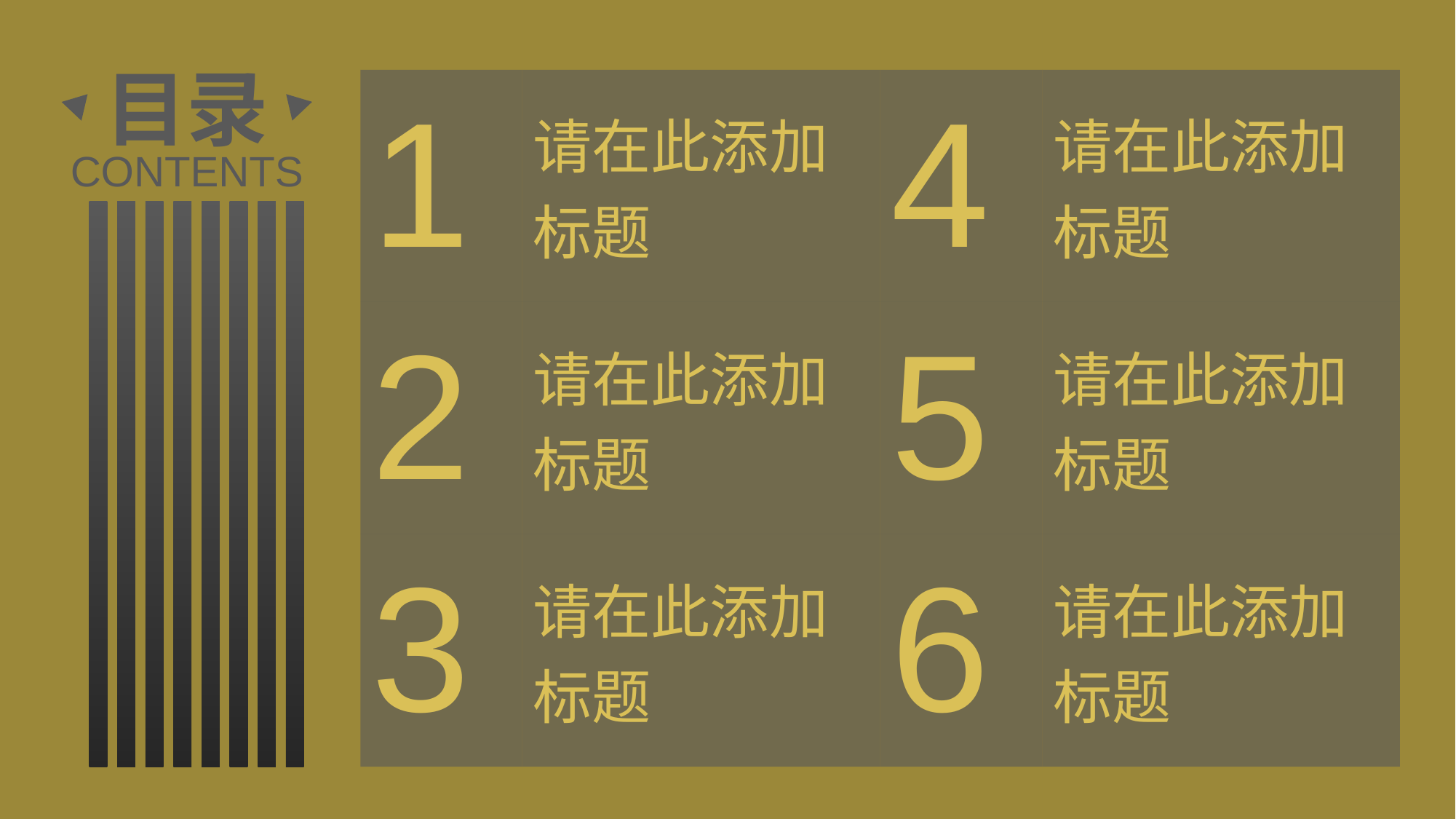

目录
| 1 | 请在此添加标题 | 4 | 请在此添加标题 |
| --- | --- | --- | --- |
| 2 | 请在此添加标题 | 5 | 请在此添加标题 |
| 3 | 请在此添加标题 | 6 | 请在此添加标题 |

CONTENTS